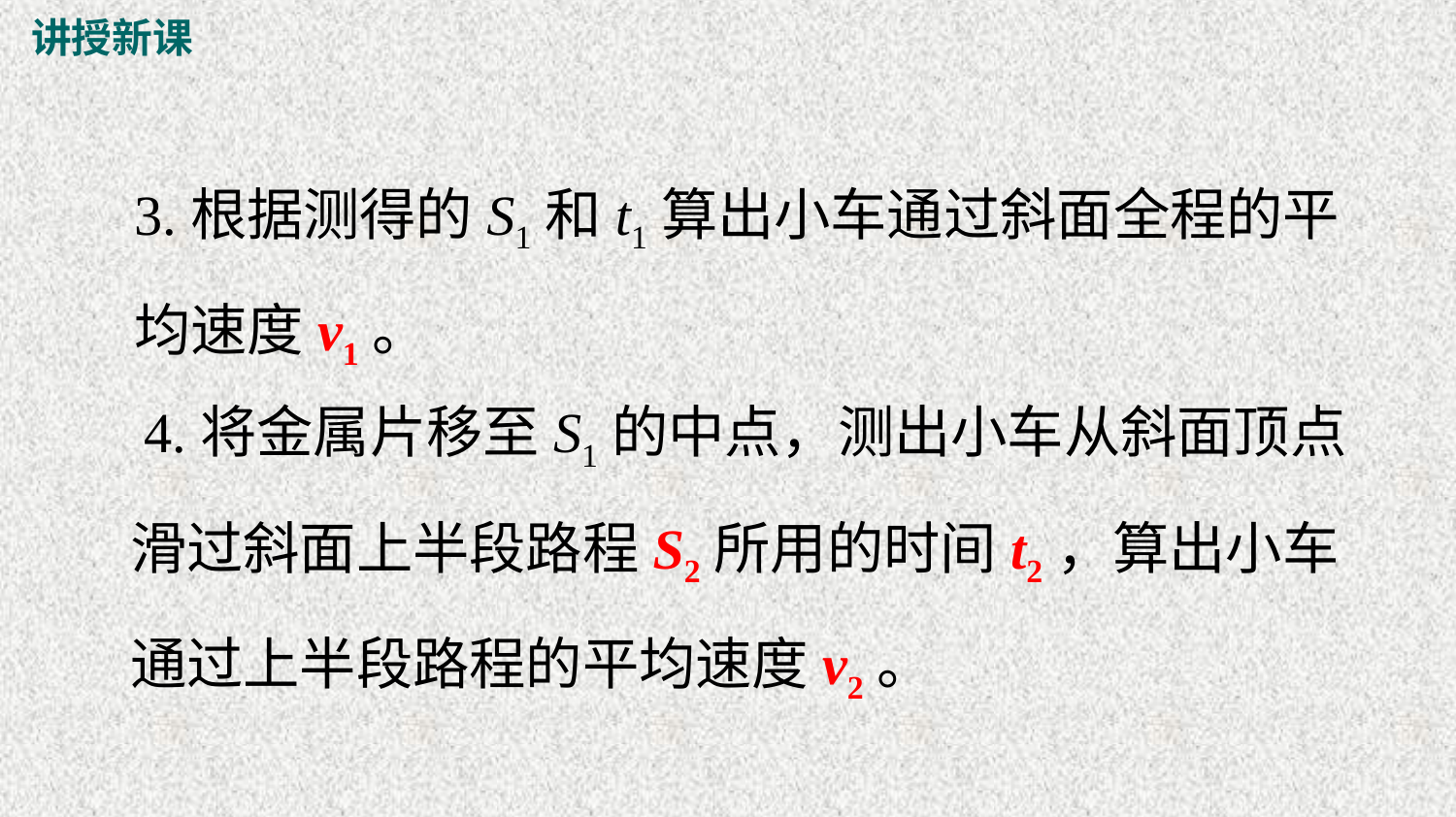

讲授新课
3.根据测得的S1和t1算出小车通过斜面全程的平
均速度v1。
 4.将金属片移至S1的中点，测出小车从斜面顶点滑过斜面上半段路程S2所用的时间t2，算出小车通过上半段路程的平均速度v2。